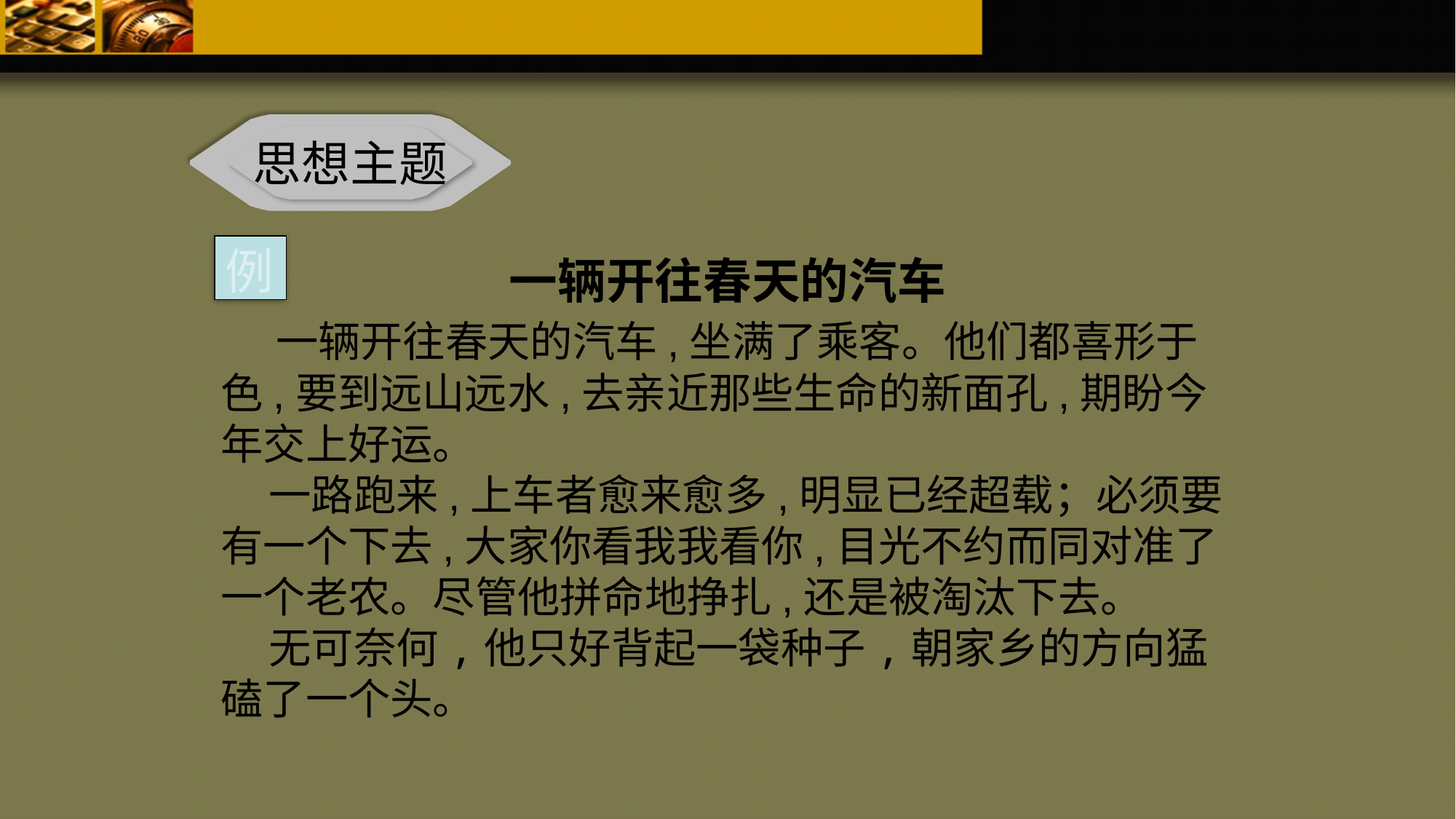

思想主题
例
一辆开往春天的汽车
    一辆开往春天的汽车,坐满了乘客。他们都喜形于色,要到远山远水,去亲近那些生命的新面孔,期盼今年交上好运。
    一路跑来,上车者愈来愈多,明显已经超载；必须要有一个下去,大家你看我我看你,目光不约而同对准了一个老农。尽管他拼命地挣扎,还是被淘汰下去。
    无可奈何,他只好背起一袋种子,朝家乡的方向猛磕了一个头。